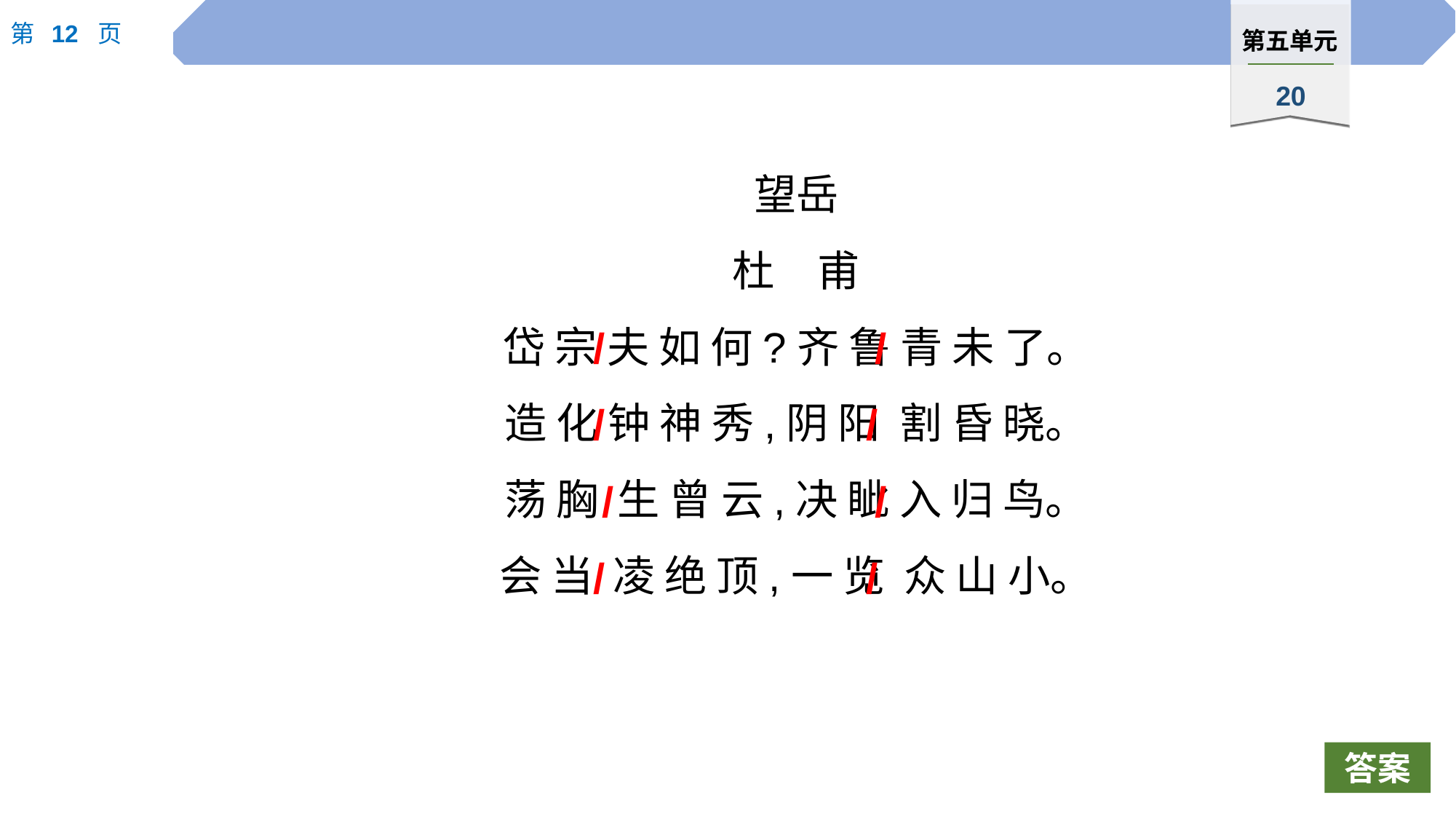

望岳
杜　甫
岱 宗 夫 如 何?齐 鲁 青 未 了。
造 化 钟 神 秀,阴 阳  割 昏 晓。
荡 胸  生 曾 云,决 眦 入 归 鸟。
会 当  凌 绝 顶,一 览  众 山 小。
/
/
/
/
/
/
/
/
答案